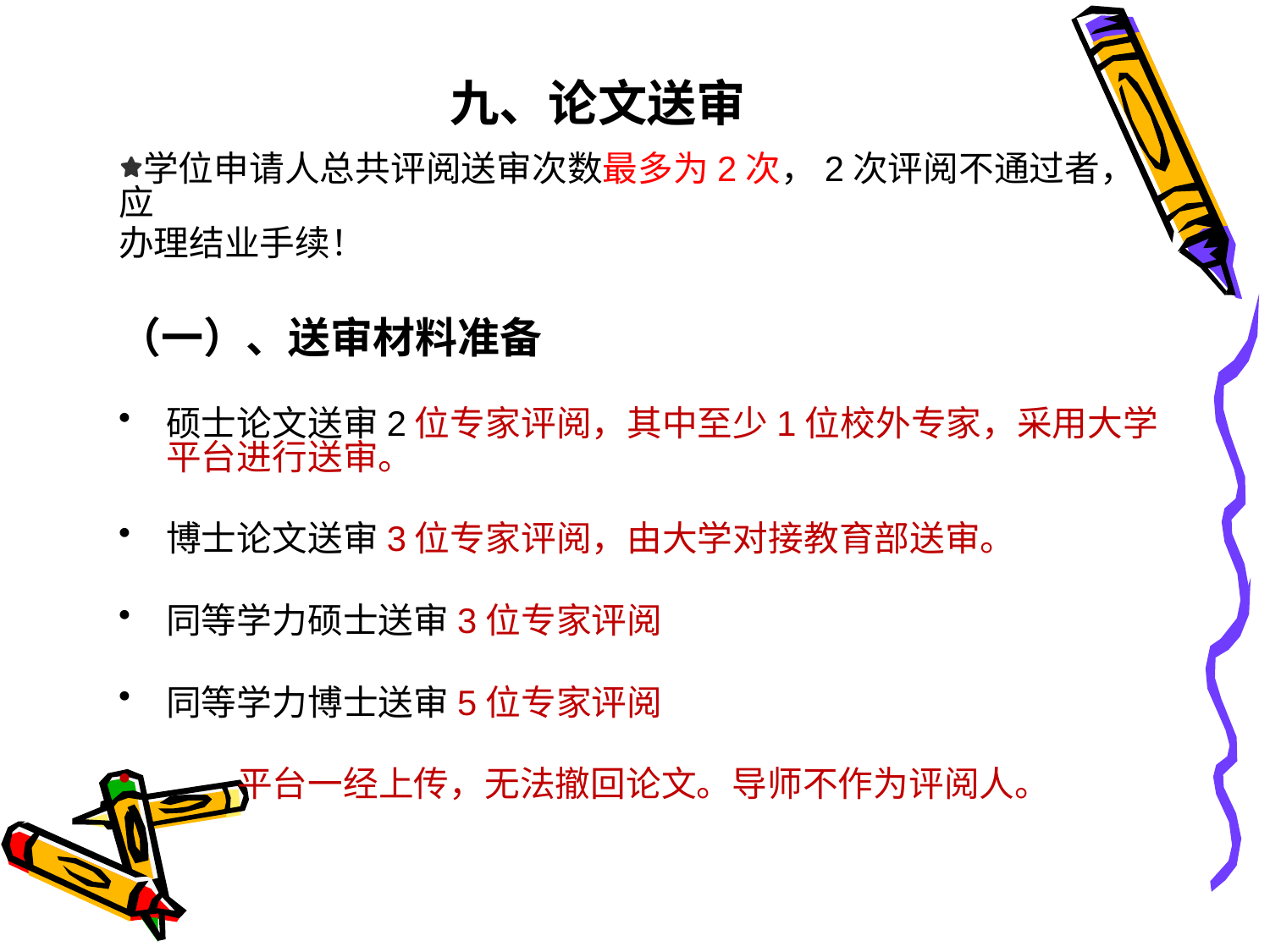

# 九、论文送审
学位申请人总共评阅送审次数最多为2次，2次评阅不通过者，应
办理结业手续！

（一）、送审材料准备

硕士论文送审2位专家评阅，其中至少1位校外专家，采用大学平台进行送审。

博士论文送审3位专家评阅，由大学对接教育部送审。

同等学力硕士送审3位专家评阅

同等学力博士送审5位专家评阅

        平台一经上传，无法撤回论文。导师不作为评阅人。